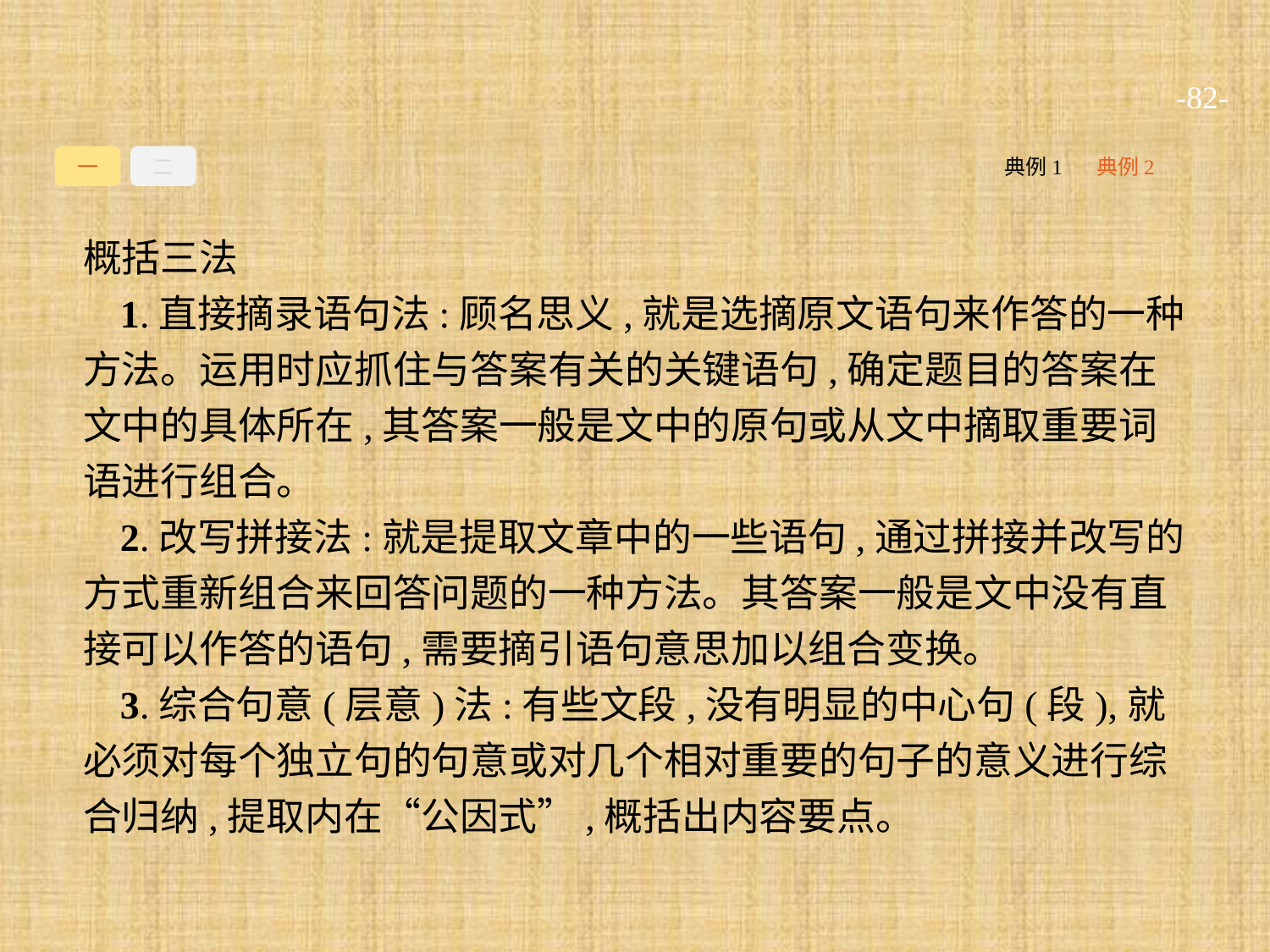

-82-
一
二
典例1
典例2
概括三法
1.直接摘录语句法:顾名思义,就是选摘原文语句来作答的一种方法。运用时应抓住与答案有关的关键语句,确定题目的答案在文中的具体所在,其答案一般是文中的原句或从文中摘取重要词语进行组合。
2.改写拼接法:就是提取文章中的一些语句,通过拼接并改写的方式重新组合来回答问题的一种方法。其答案一般是文中没有直接可以作答的语句,需要摘引语句意思加以组合变换。
3.综合句意(层意)法:有些文段,没有明显的中心句(段),就必须对每个独立句的句意或对几个相对重要的句子的意义进行综合归纳,提取内在“公因式”,概括出内容要点。